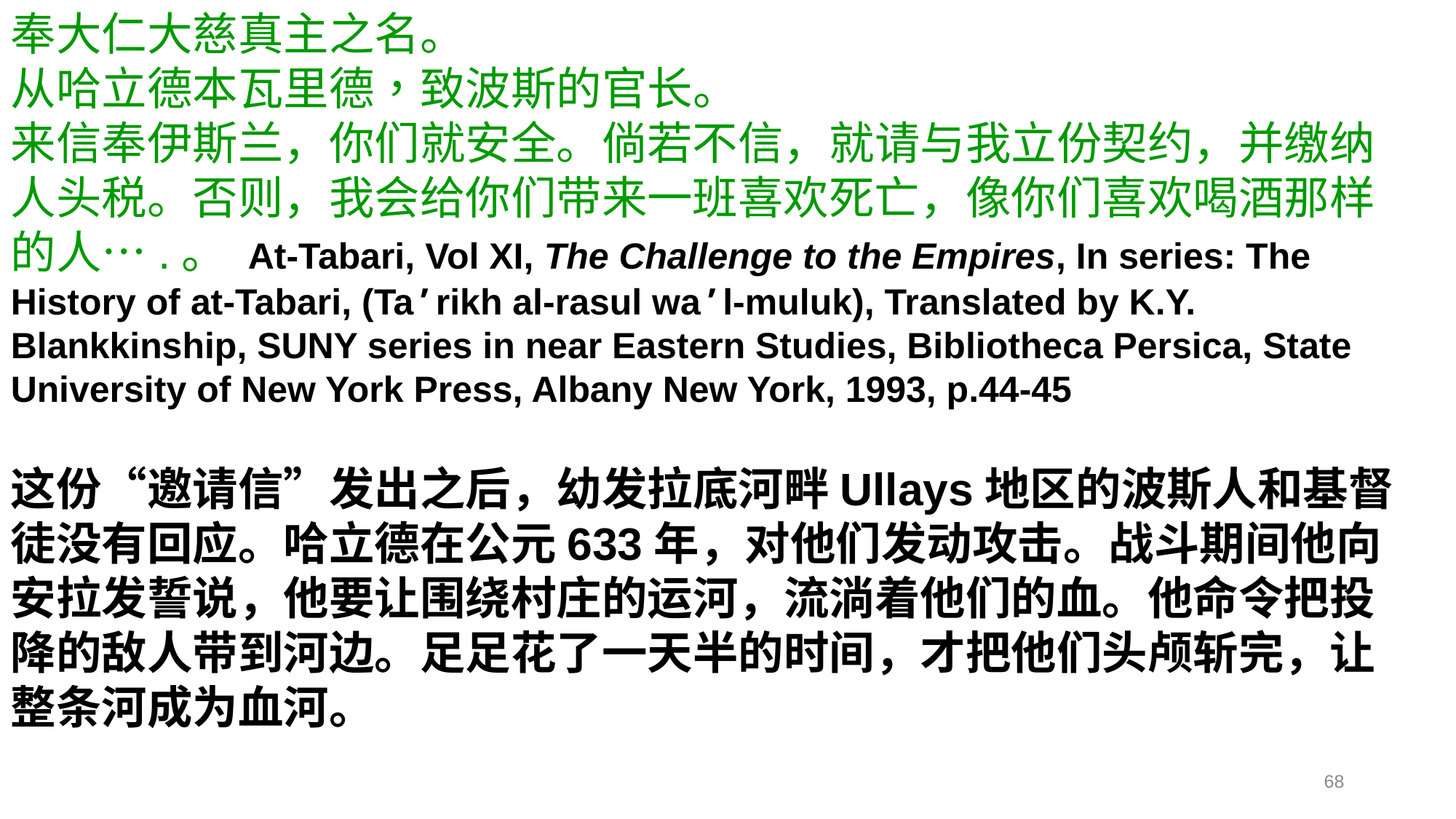

奉大仁大慈真主之名。
从哈立德本瓦里德，致波斯的官长。
来信奉伊斯兰，你们就安全。倘若不信，就请与我立份契约，并缴纳人头税。否则，我会给你们带来一班喜欢死亡，像你们喜欢喝酒那样的人….。 At-Tabari, Vol XI, The Challenge to the Empires, In series: The History of at-Tabari, (Ta’rikh al-rasul wa’l-muluk), Translated by K.Y. Blankkinship, SUNY series in near Eastern Studies, Bibliotheca Persica, State University of New York Press, Albany New York, 1993, p.44-45

这份“邀请信”发出之后，幼发拉底河畔Ullays地区的波斯人和基督徒没有回应。哈立德在公元633年，对他们发动攻击。战斗期间他向安拉发誓说，他要让围绕村庄的运河，流淌着他们的血。他命令把投降的敌人带到河边。足足花了一天半的时间，才把他们头颅斩完，让整条河成为血河。
68